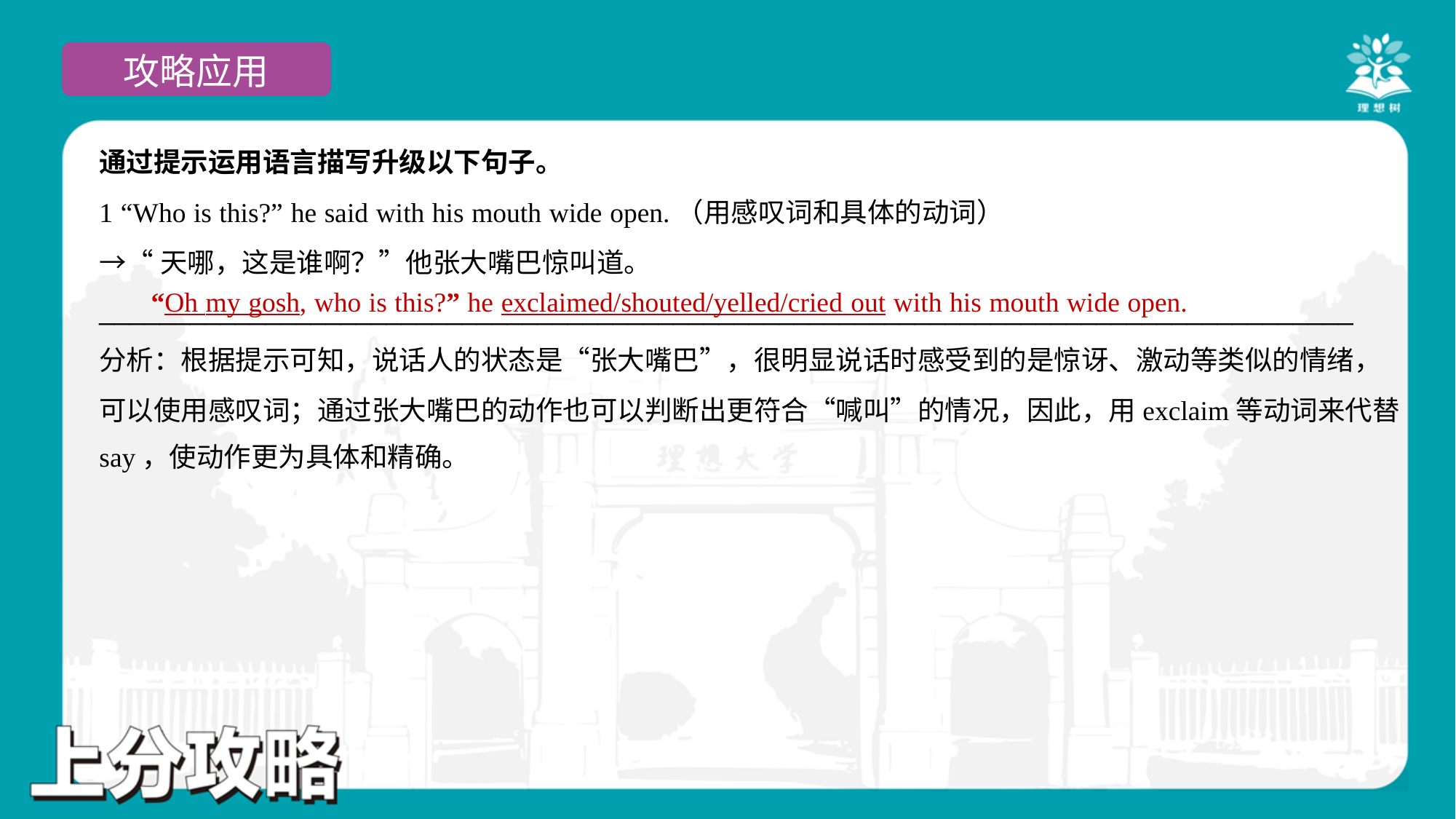

通过提示运用语言描写升级以下句子。
1 “Who is this?” he said with his mouth wide open.（用感叹词和具体的动词）
→“天哪，这是谁啊？”他张大嘴巴惊叫道。
___________________________________________________________________________________
“Oh my gosh, who is this?” he exclaimed/shouted/yelled/cried out with his mouth wide open.
分析：根据提示可知，说话人的状态是“张大嘴巴”，很明显说话时感受到的是惊讶、激动等类似的情绪，
可以使用感叹词；通过张大嘴巴的动作也可以判断出更符合“喊叫”的情况，因此，用exclaim等动词来代替
say，使动作更为具体和精确。